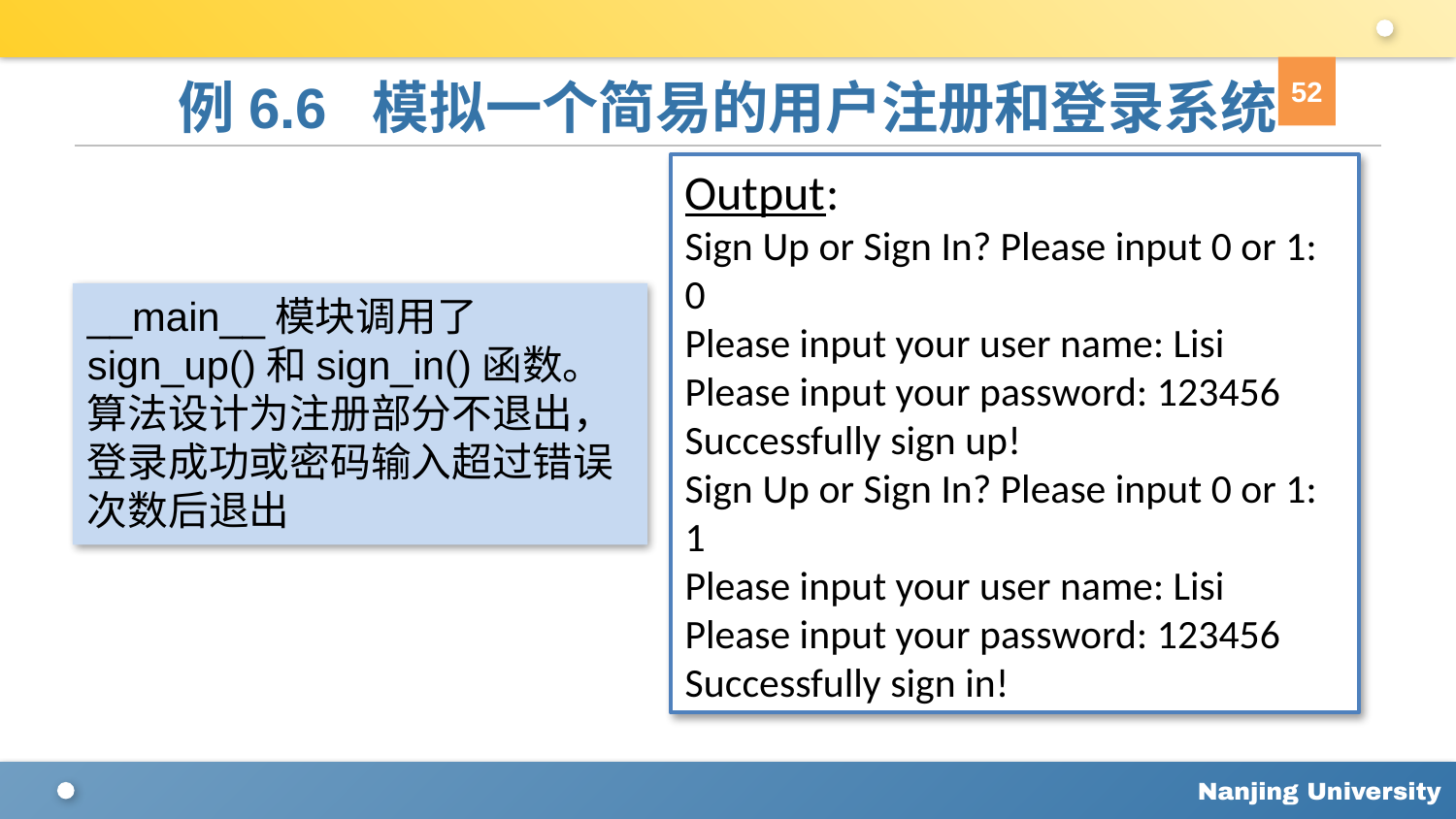

52
# 例6.6  模拟一个简易的用户注册和登录系统
Output:
Sign Up or Sign In? Please input 0 or 1:
0
Please input your user name: Lisi
Please input your password: 123456
Successfully sign up!
Sign Up or Sign In? Please input 0 or 1:
1
Please input your user name: Lisi
Please input your password: 123456
Successfully sign in!
__main__模块调用了sign_up()和sign_in()函数。算法设计为注册部分不退出，登录成功或密码输入超过错误次数后退出